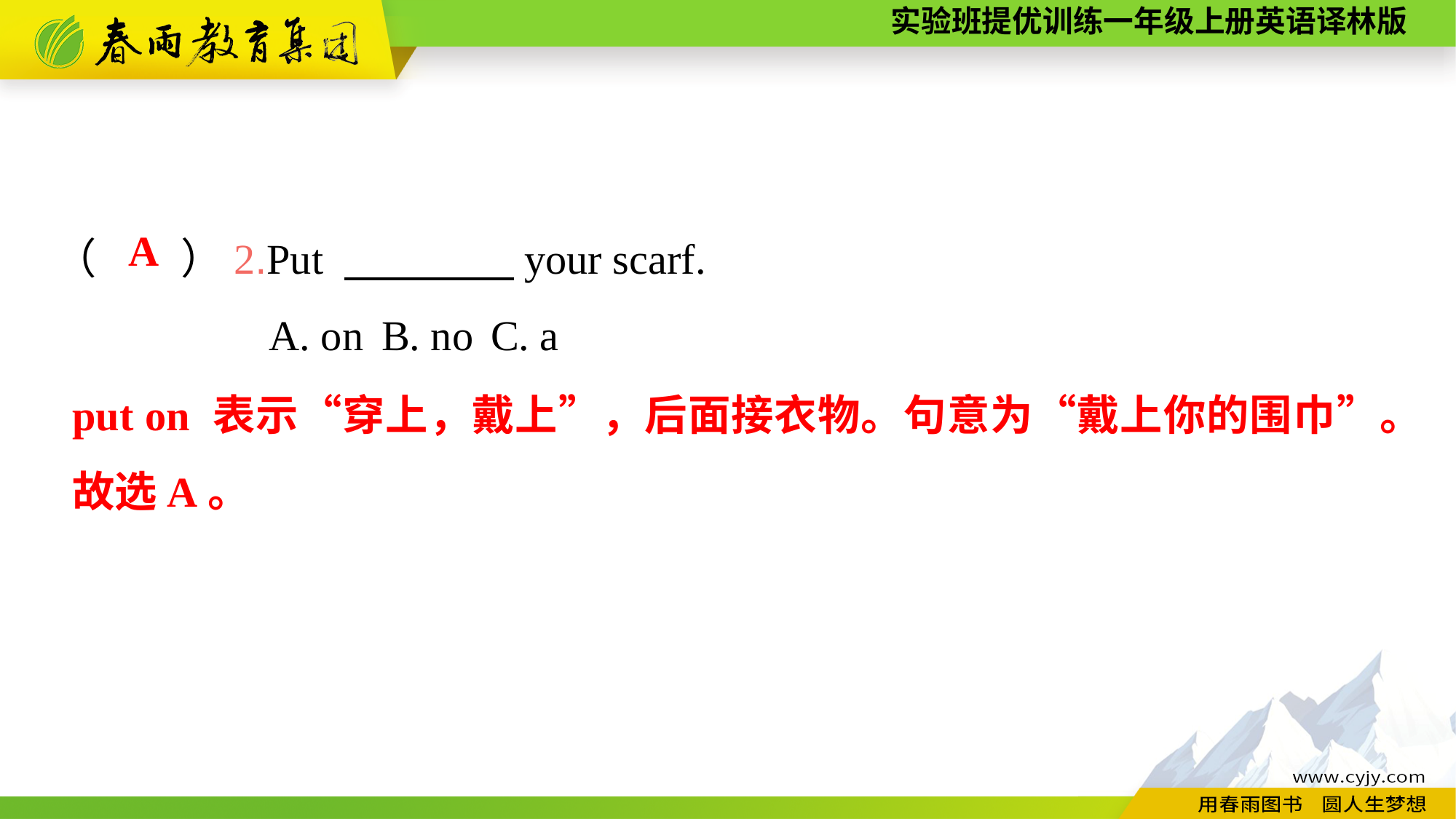

（　　）2.Put 　　　　your scarf.
A. on	B. no	C. a
A
put on 表示“穿上，戴上”，后面接衣物。句意为“戴上你的围巾”。故选A。